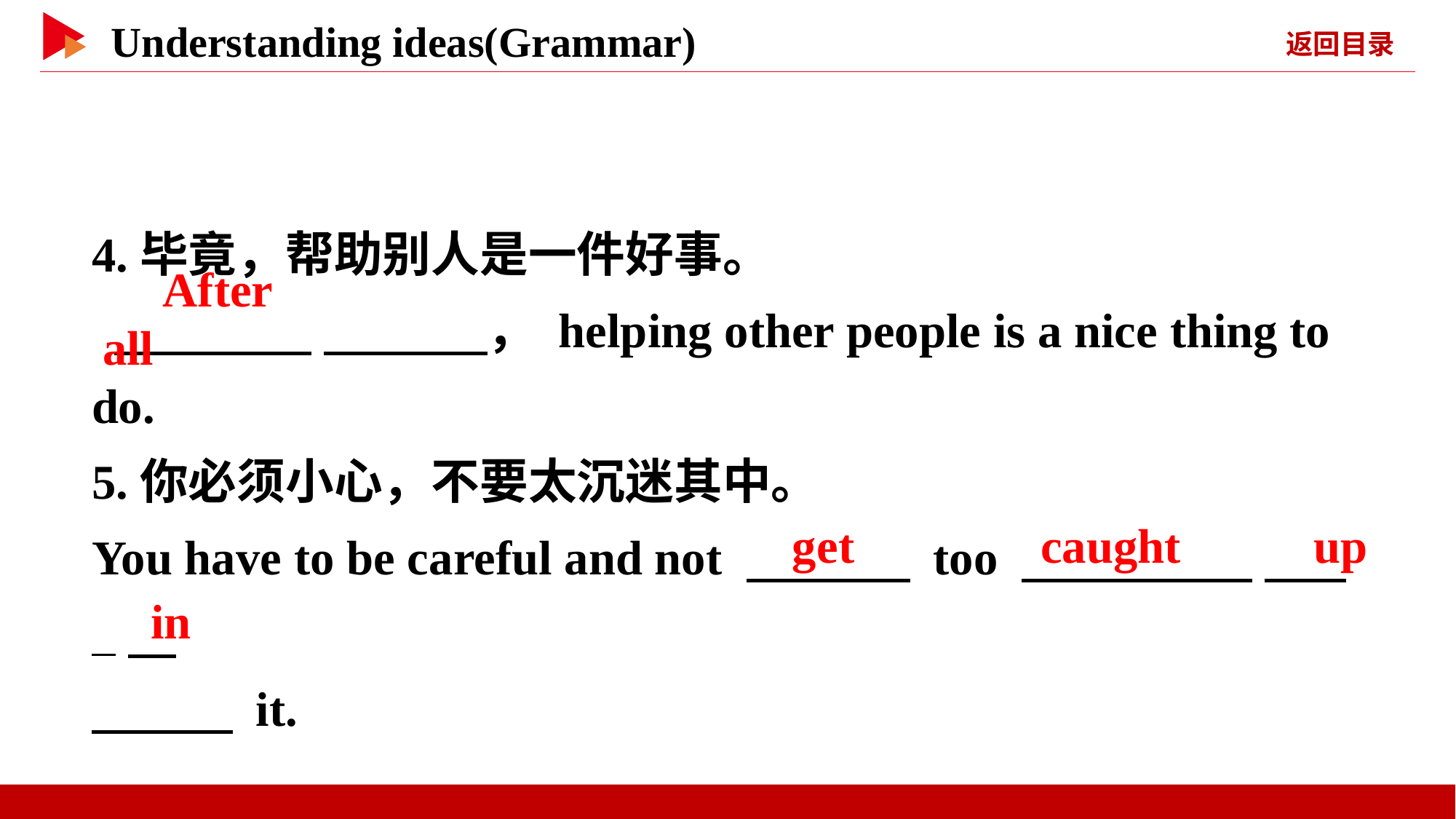

4.毕竟，帮助别人是一件好事。
 　         　 　      　， helping other people is a nice thing to do.
5.你必须小心，不要太沉迷其中。
You have to be careful and not 　      　 too 　            　 　    _
　    　 it.
　After　 　all
　get
　caught　 　up
　in